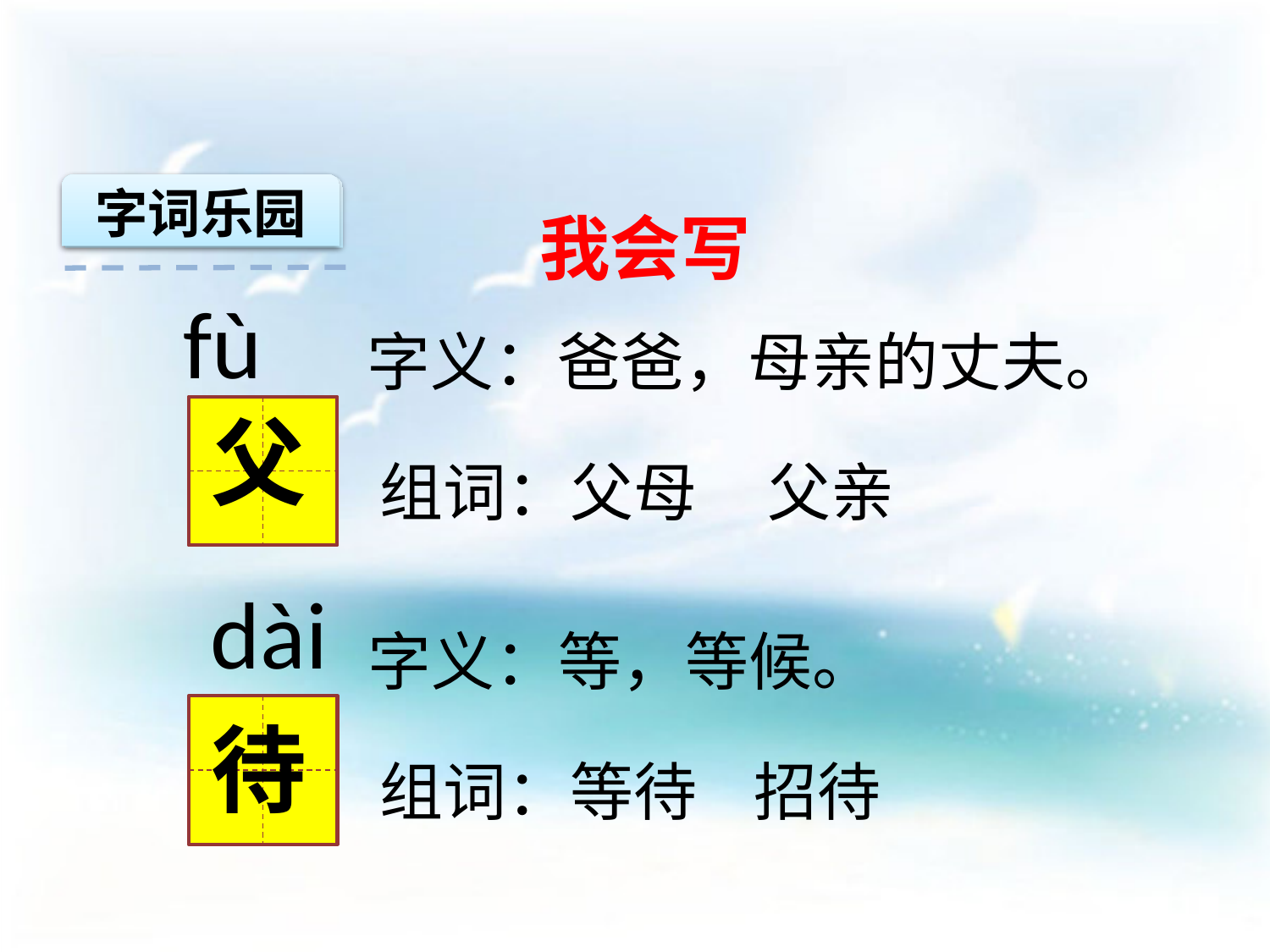

字词乐园

我会写
 fù
字义：爸爸，母亲的丈夫。

父
组词：父母     父亲
 dài
字义：等，等候。

待
组词：等待    招待